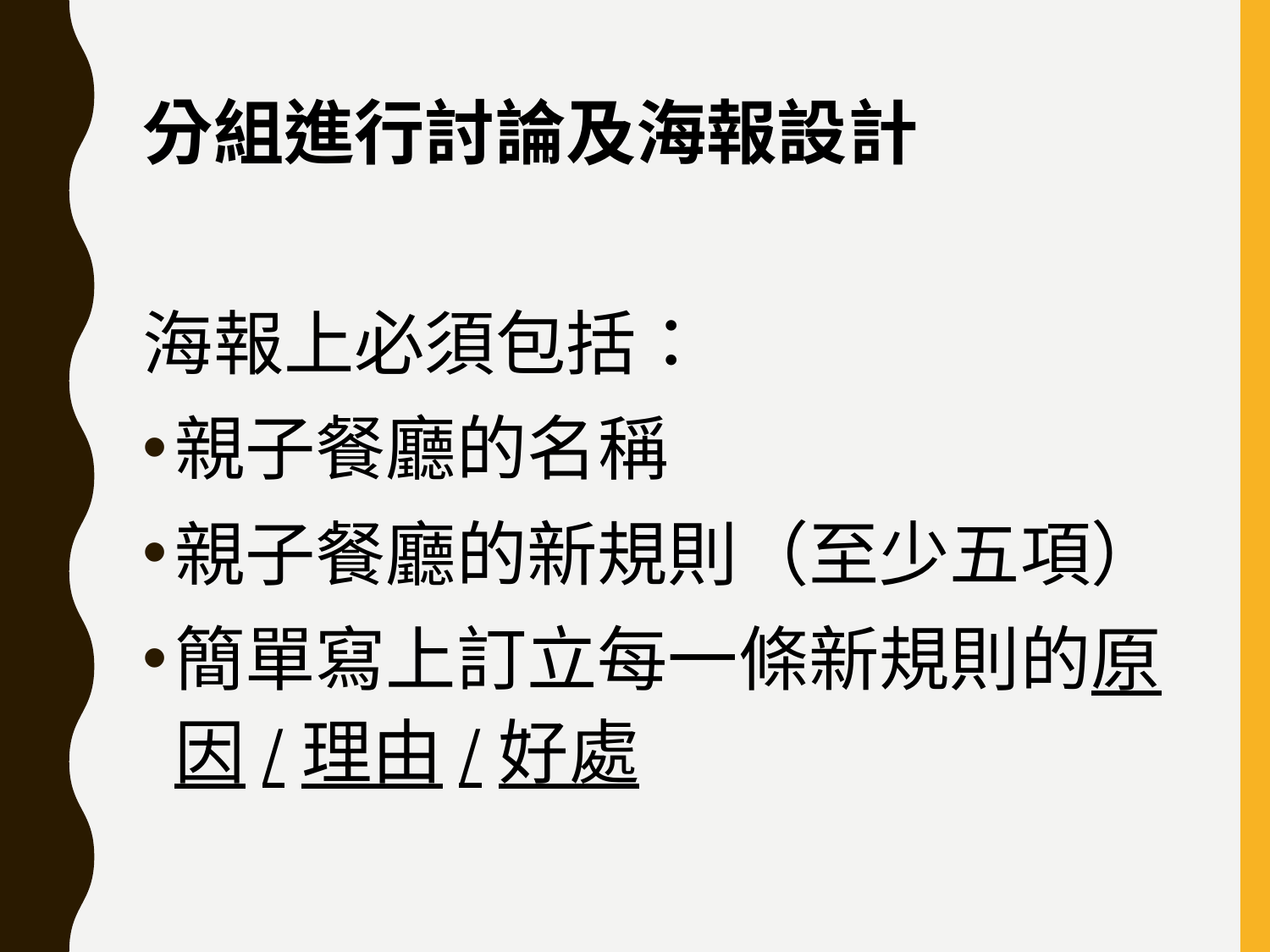

分組進行討論及海報設計

海報上必須包括：
親子餐廳的名稱
親子餐廳的新規則（至少五項）
簡單寫上訂立每一條新規則的原因/理由/好處